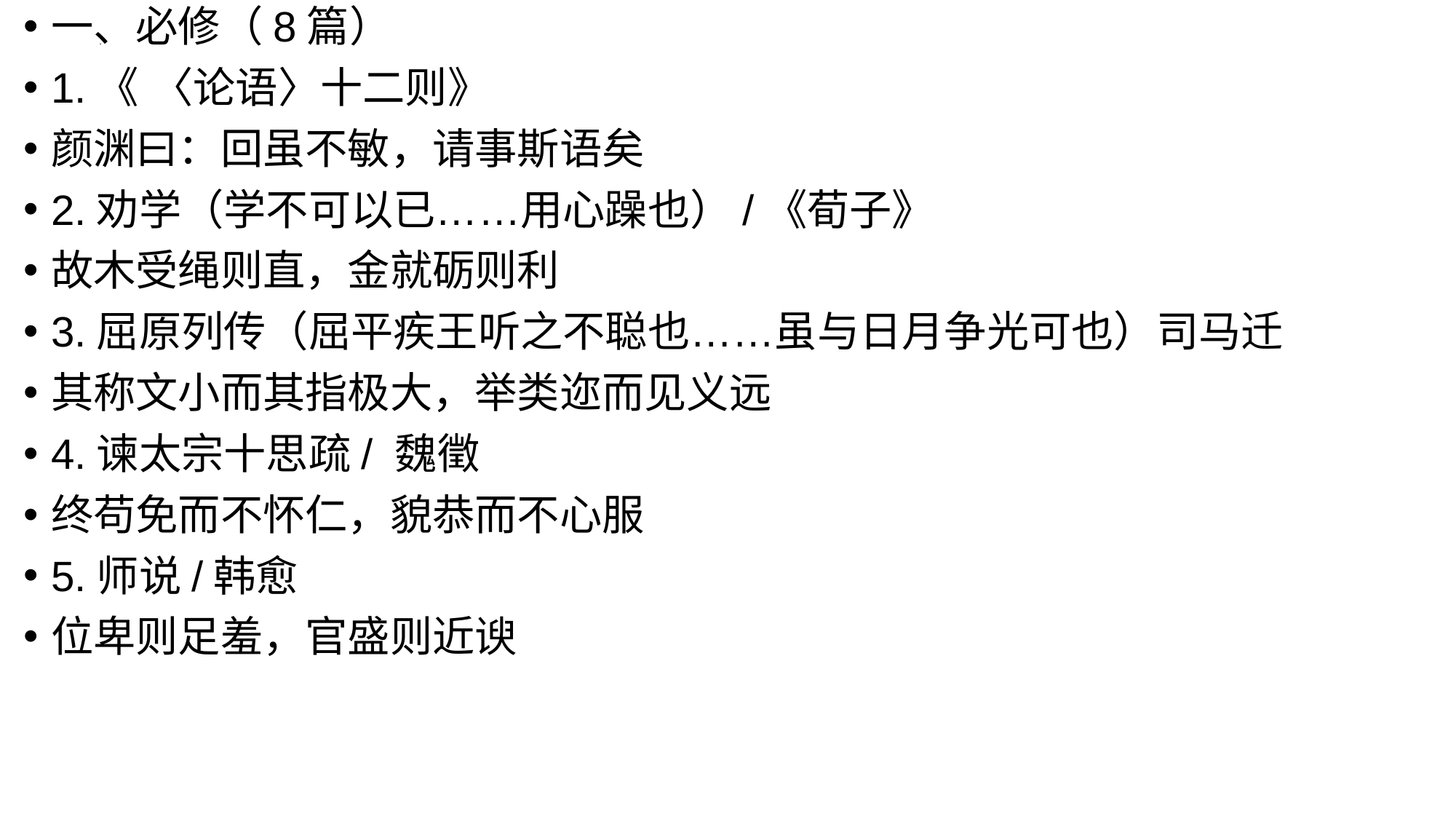

一、必修（8篇）
1.《 〈论语〉十二则》
颜渊曰：回虽不敏，请事斯语矣
2.劝学（学不可以已……用心躁也）/《荀子》
故木受绳则直，金就砺则利
3.屈原列传（屈平疾王听之不聪也……虽与日月争光可也）司马迁
其称文小而其指极大，举类迩而见义远
4.谏太宗十思疏/ 魏徵
终苟免而不怀仁，貌恭而不心服
5.师说/韩愈
位卑则足羞，官盛则近谀